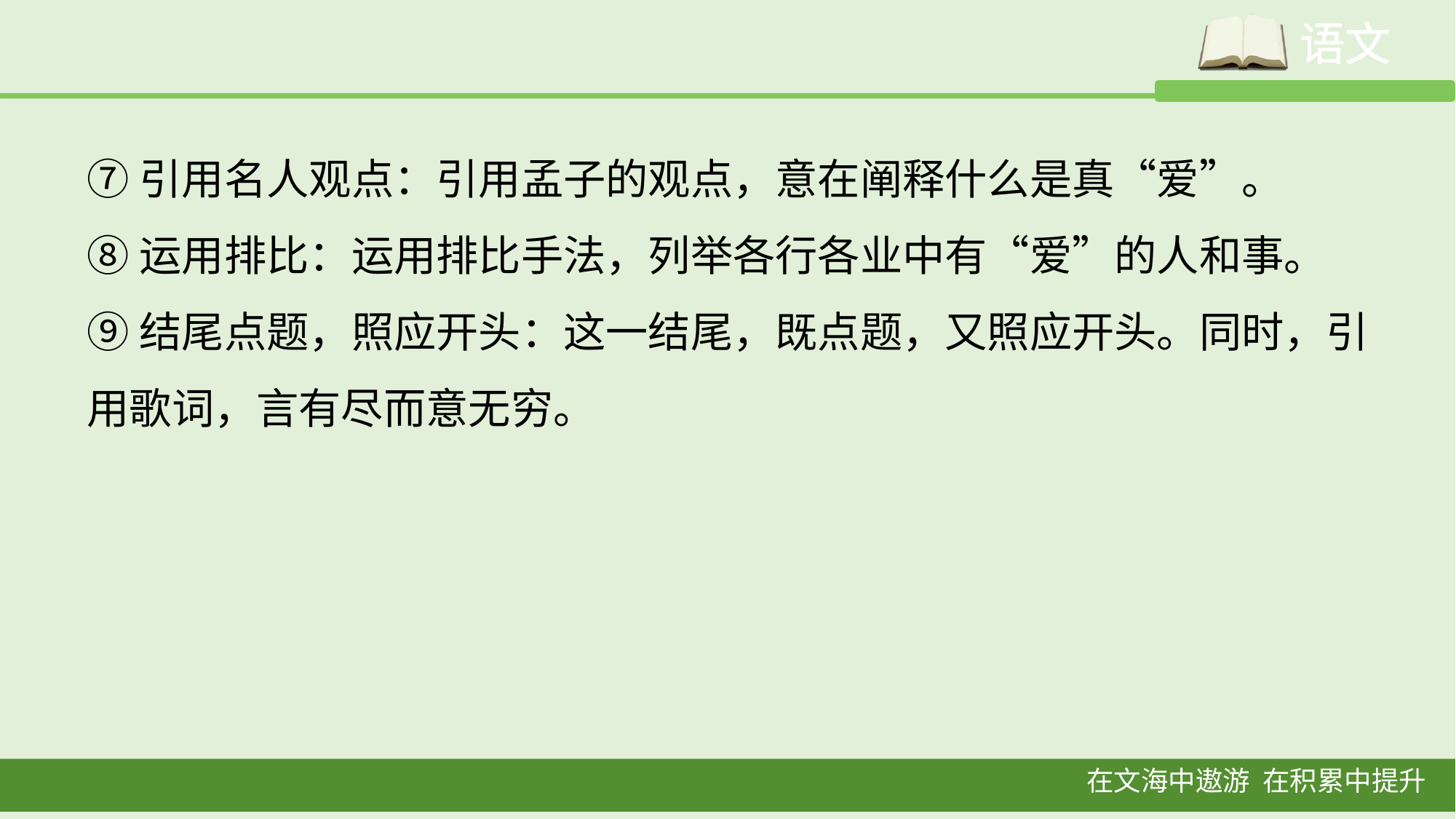

⑦引用名人观点：引用孟子的观点，意在阐释什么是真“爱”。
⑧运用排比：运用排比手法，列举各行各业中有“爱”的人和事。
⑨结尾点题，照应开头：这一结尾，既点题，又照应开头。同时，引用歌词，言有尽而意无穷。